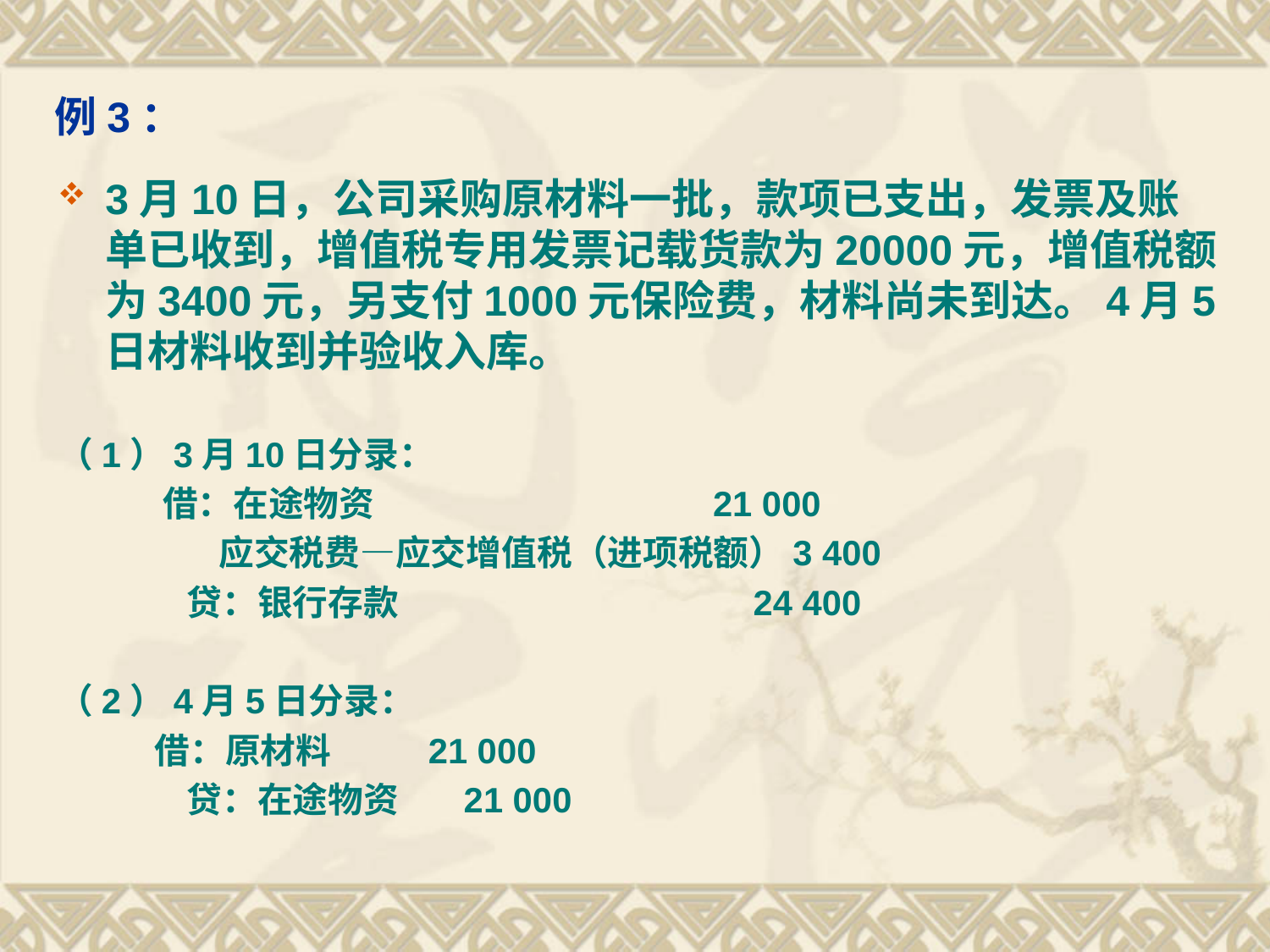

# 例3：
3月10日，公司采购原材料一批，款项已支出，发票及账单已收到，增值税专用发票记载货款为20000元，增值税额为3400元，另支付1000元保险费，材料尚未到达。4月5日材料收到并验收入库。

（1）3月10日分录：
            借：在途物资                                         21 000
                   应交税费—应交增值税（进项税额）3 400
               贷：银行存款                                           24 400

（2）4月5日分录：
           借：原材料           21 000
               贷：在途物资       21 000